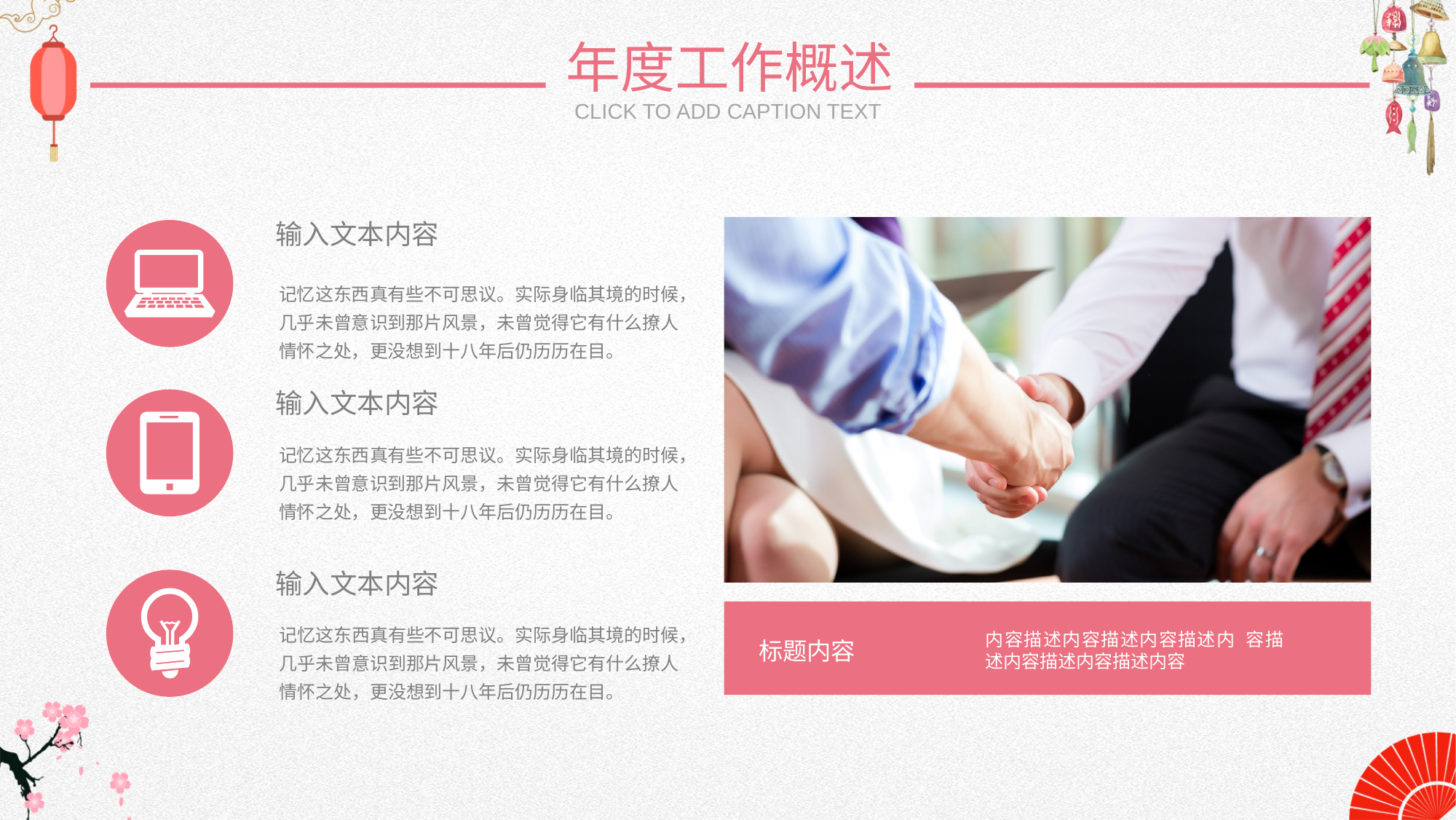

年度工作概述

CLICK TO ADD CAPTION TEXT
输入文本内容
记忆这东西真有些不可思议。实际身临其境的时候，几乎未曾意识到那片风景，未曾觉得它有什么撩人情怀之处，更没想到十八年后仍历历在目。

输入文本内容
记忆这东西真有些不可思议。实际身临其境的时候，几乎未曾意识到那片风景，未曾觉得它有什么撩人情怀之处，更没想到十八年后仍历历在目。

输入文本内容
记忆这东西真有些不可思议。实际身临其境的时候，几乎未曾意识到那片风景，未曾觉得它有什么撩人情怀之处，更没想到十八年后仍历历在目。

内容描述内容描述内容描述内  容描述内容描述内容描述内容
标题内容